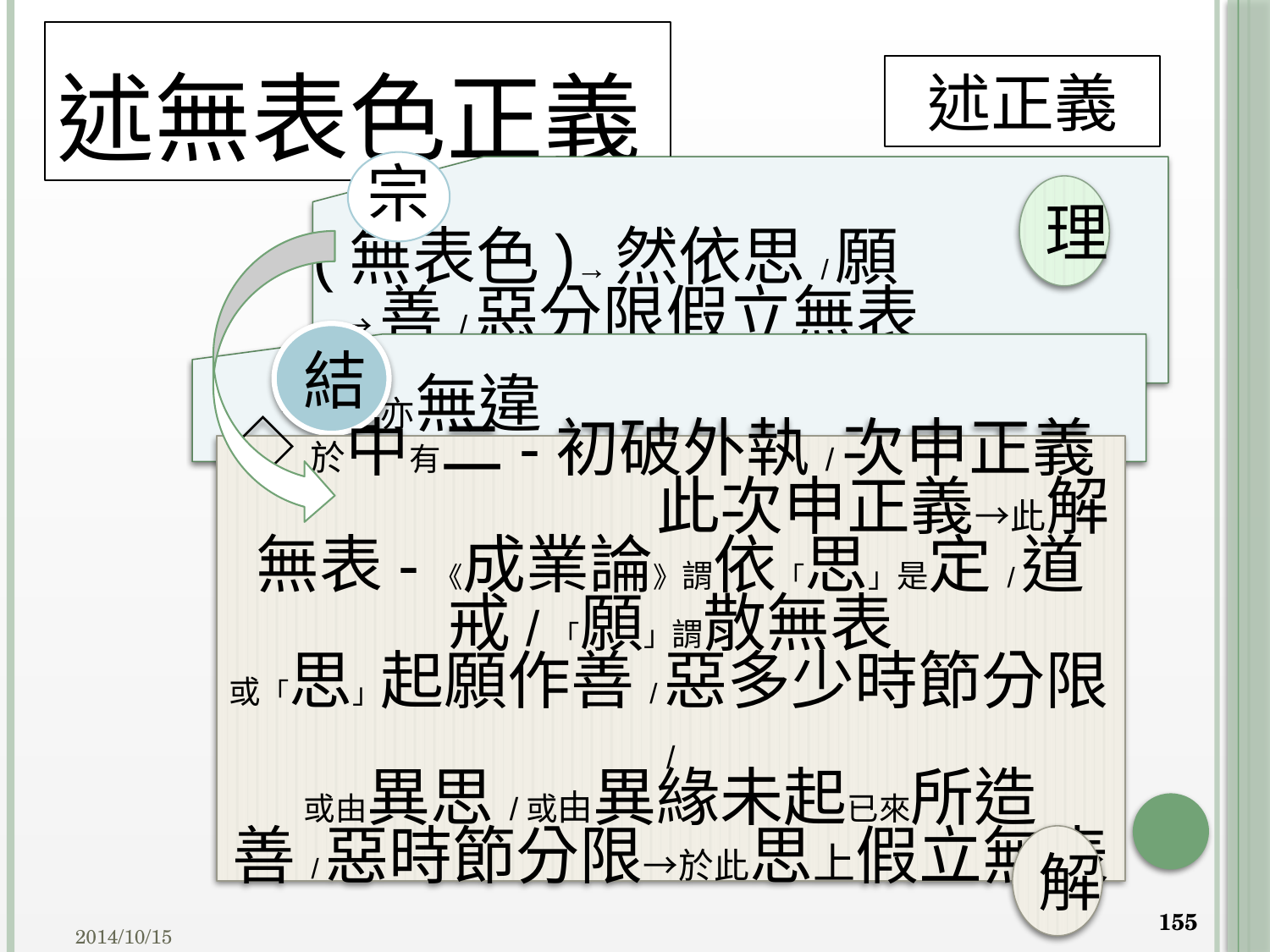

# 述無表色正義
述正義
(無表色)→然依思/願                   → 善/惡分限假立無表
     -理亦無違
宗
理

結
◇於中有二-初破外執/次申正義                                此次申正義→此解無表-《成業論》謂依「思」是定/道戒/「願」謂散無表
或「思」起願作善/惡多少時節分限/
或由異思/或由異緣未起已來所造善/惡時節分限→於此思上假立無表
解
155
2014/10/15